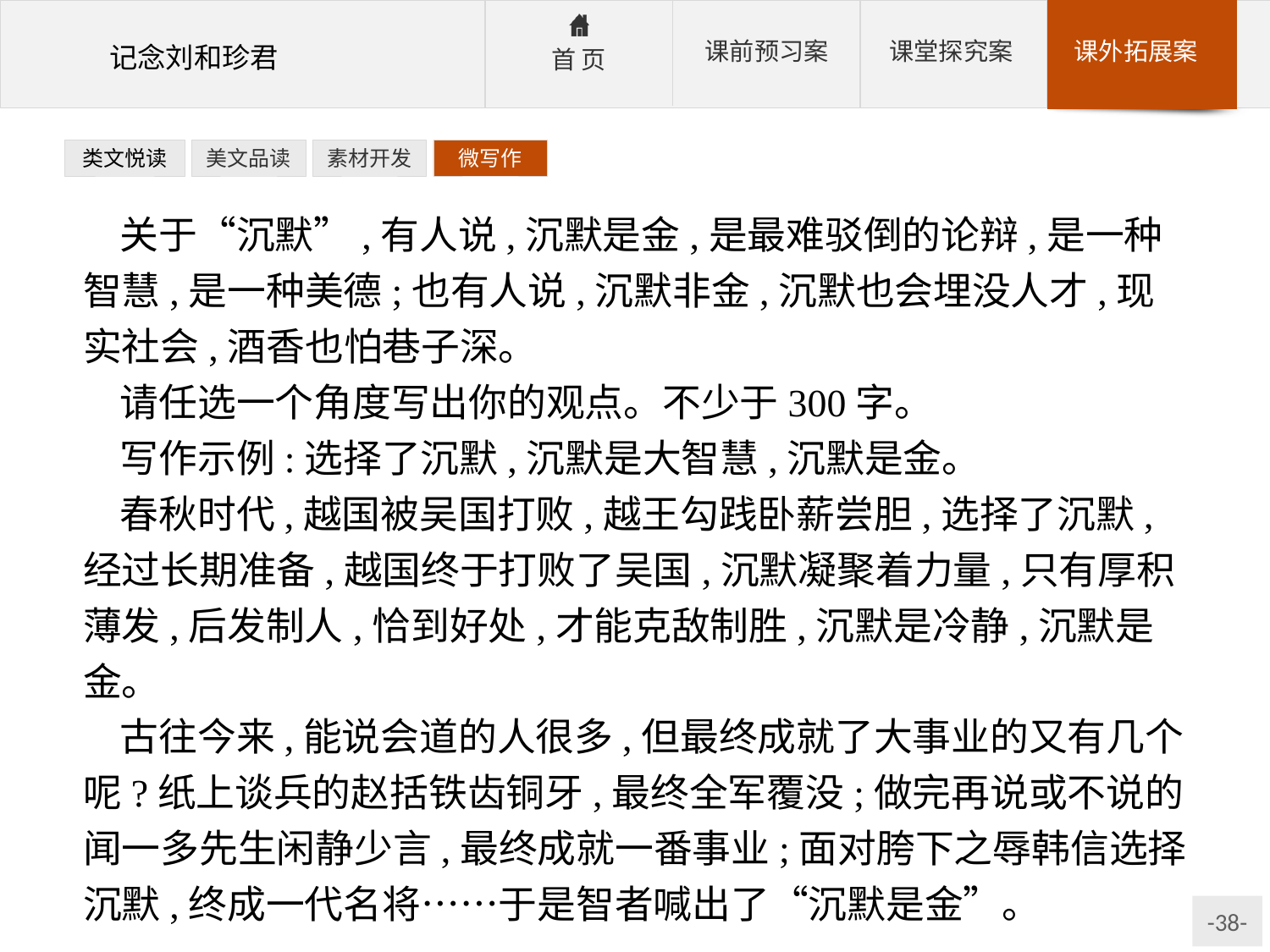

类文悦读
美文品读
素材开发
微写作
关于“沉默”,有人说,沉默是金,是最难驳倒的论辩,是一种智慧,是一种美德;也有人说,沉默非金,沉默也会埋没人才,现实社会,酒香也怕巷子深。
请任选一个角度写出你的观点。不少于300字。
写作示例:选择了沉默,沉默是大智慧,沉默是金。
春秋时代,越国被吴国打败,越王勾践卧薪尝胆,选择了沉默,经过长期准备,越国终于打败了吴国,沉默凝聚着力量,只有厚积薄发,后发制人,恰到好处,才能克敌制胜,沉默是冷静,沉默是金。
古往今来,能说会道的人很多,但最终成就了大事业的又有几个呢?纸上谈兵的赵括铁齿铜牙,最终全军覆没;做完再说或不说的闻一多先生闲静少言,最终成就一番事业;面对胯下之辱韩信选择沉默,终成一代名将……于是智者喊出了“沉默是金”。